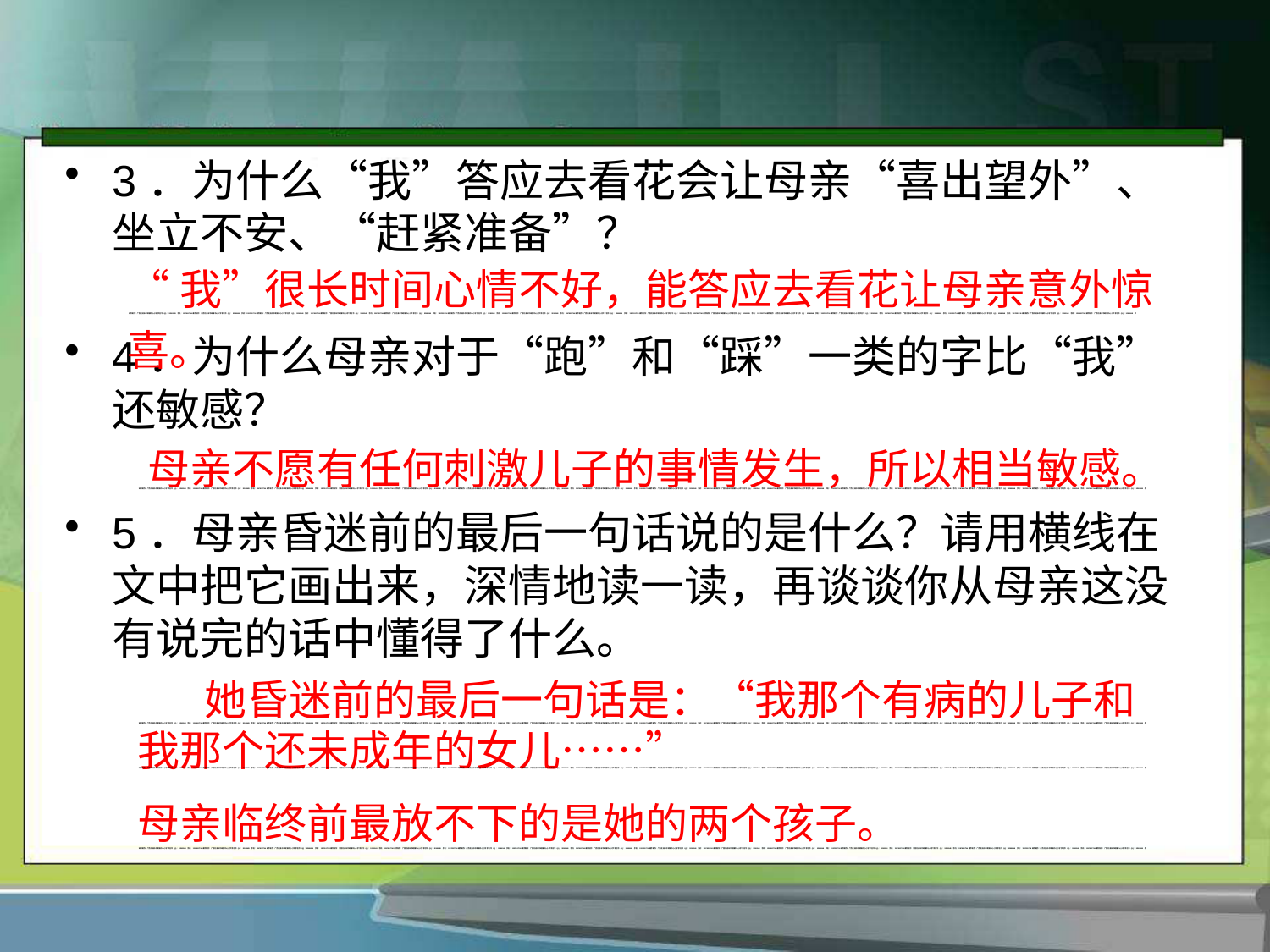

3．为什么“我”答应去看花会让母亲“喜出望外”、坐立不安、“赶紧准备”？

4．为什么母亲对于“跑”和“踩”一类的字比“我”还敏感？

5．母亲昏迷前的最后一句话说的是什么？请用横线在文中把它画出来，深情地读一读，再谈谈你从母亲这没有说完的话中懂得了什么。
“我”很长时间心情不好，能答应去看花让母亲意外惊喜。
课件制作：广西北流市平政镇中心小学 李巨华 QQ：52989548   手机：13978517744课件制作：广西北流市平政镇中心小学 李巨华 QQ：52989548   手机：13978517744课件制作：广西北流市平政镇中心小学 李巨华 QQ：52989548   手机：13978517744课件制作：广西北流市平政镇中心小学 李巨华 QQ：52989548   手机：13978517744课件制作：广西北流市平政镇中心小学 李巨华 QQ：52989548   手机：13978517744课件制作：广西北流市平政镇中心小学 李巨华 QQ：52989548   手机：13978517744课件制作：广西北流市平政镇中心小学 李巨华 QQ：52989548   手机：13978517744课件制作：广西北流市平政镇中心小学 李巨华 QQ：52989548   手机：13978517744课件制作：广西北流市平政镇中心小学 李巨华 QQ：52989548   手机：13978517744课件制作：广西北流市平政镇中心小学 李巨华 QQ：52989548   手机：13978517744课件制作：广西北流市平政镇中心小学 李巨华 QQ：52989548   手机：13978517744课件制作：广西北流市平政镇中心小学 李巨华 QQ：52989548   手机：13978517744课件制作：广西北流市平政镇中心小学 李巨华 QQ：52989548   手机：13978517744课件制作：广西北流市平政镇中心小学 李巨华 QQ：52989548   手机：13978517744课件制作：广西北流市平政镇中心小学 李巨华 QQ：52989548   手机：13978517744课件制作：广西北流市平政镇中心小学 李巨华 QQ：52989548   手
母亲不愿有任何刺激儿子的事情发生，所以相当敏感。
课件制作：广西北流市平政镇中心小学 李巨华 QQ：52989548   手机：13978517744课件制作：广西北流市平政镇中心小学 李巨华 QQ：52989548   手机：13978517744课件制作：广西北流市平政镇中心小学 李巨华 QQ：52989548   手机：13978517744课件制作：广西北流市平政镇中心小学 李巨华 QQ：52989548   手机：13978517744课件制作：广西北流市平政镇中心小学 李巨华 QQ：52989548   手机：13978517744课件制作：广西北流市平政镇中心小学 李巨华 QQ：52989548   手机：13978517744课件制作：广西北流市平政镇中心小学 李巨华 QQ：52989548   手机：13978517744课件制作：广西北流市平政镇中心小学 李巨华 QQ：52989548   手机：13978517744课件制作：广西北流市平政镇中心小学 李巨华 QQ：52989548   手机：13978517744课件制作：广西北流市平政镇中心小学 李巨华 QQ：52989548   手机：13978517744课件制作：广西北流市平政镇中心小学 李巨华 QQ：52989548   手机：13978517744课件制作：广西北流市平政镇中心小学 李巨华 QQ：52989548   手机：13978517744课件制作：广西北流市平政镇中心小学 李巨华 QQ：52989548   手机：13978517744课件制作：广西北流市平政镇中心小学 李巨华 QQ：52989548   手机：13978517744课件制作：广西北流市平政镇中心小学 李巨华 QQ：52989548   手机：13978517744课件制作：广西北流市平政镇中心小学 李巨华 QQ：52989548   手
      她昏迷前的最后一句话是：“我那个有病的儿子和我那个还未成年的女儿……”
课件制作：广西北流市平政镇中心小学 李巨华 QQ：52989548   手机：13978517744课件制作：广西北流市平政镇中心小学 李巨华 QQ：52989548   手机：13978517744课件制作：广西北流市平政镇中心小学 李巨华 QQ：52989548   手机：13978517744课件制作：广西北流市平政镇中心小学 李巨华 QQ：52989548   手机：13978517744课件制作：广西北流市平政镇中心小学 李巨华 QQ：52989548   手机：13978517744课件制作：广西北流市平政镇中心小学 李巨华 QQ：52989548   手机：13978517744课件制作：广西北流市平政镇中心小学 李巨华 QQ：52989548   手机：13978517744课件制作：广西北流市平政镇中心小学 李巨华 QQ：52989548   手机：13978517744课件制作：广西北流市平政镇中心小学 李巨华 QQ：52989548   手机：13978517744课件制作：广西北流市平政镇中心小学 李巨华 QQ：52989548   手机：13978517744课件制作：广西北流市平政镇中心小学 李巨华 QQ：52989548   手机：13978517744课件制作：广西北流市平政镇中心小学 李巨华 QQ：52989548   手机：13978517744课件制作：广西北流市平政镇中心小学 李巨华 QQ：52989548   手机：13978517744课件制作：广西北流市平政镇中心小学 李巨华 QQ：52989548   手机：13978517744课件制作：广西北流市平政镇中心小学 李巨华 QQ：52989548   手机：13978517744课件制作：广西北流市平政镇中心小学 李巨华 QQ：52989548   手
课件制作：广西北流市平政镇中心小学 李巨华 QQ：52989548   手机：13978517744课件制作：广西北流市平政镇中心小学 李巨华 QQ：52989548   手机：13978517744课件制作：广西北流市平政镇中心小学 李巨华 QQ：52989548   手机：13978517744课件制作：广西北流市平政镇中心小学 李巨华 QQ：52989548   手机：13978517744课件制作：广西北流市平政镇中心小学 李巨华 QQ：52989548   手机：13978517744课件制作：广西北流市平政镇中心小学 李巨华 QQ：52989548   手机：13978517744课件制作：广西北流市平政镇中心小学 李巨华 QQ：52989548   手机：13978517744课件制作：广西北流市平政镇中心小学 李巨华 QQ：52989548   手机：13978517744课件制作：广西北流市平政镇中心小学 李巨华 QQ：52989548   手机：13978517744课件制作：广西北流市平政镇中心小学 李巨华 QQ：52989548   手机：13978517744课件制作：广西北流市平政镇中心小学 李巨华 QQ：52989548   手机：13978517744课件制作：广西北流市平政镇中心小学 李巨华 QQ：52989548   手机：13978517744课件制作：广西北流市平政镇中心小学 李巨华 QQ：52989548   手机：13978517744课件制作：广西北流市平政镇中心小学 李巨华 QQ：52989548   手机：13978517744课件制作：广西北流市平政镇中心小学 李巨华 QQ：52989548   手机：13978517744课件制作：广西北流市平政镇中心小学 李巨华 QQ：52989548   手
母亲临终前最放不下的是她的两个孩子。
课件制作：广西北流市平政镇中心小学 李巨华 QQ：52989548   手机：13978517744课件制作：广西北流市平政镇中心小学 李巨华 QQ：52989548   手机：13978517744课件制作：广西北流市平政镇中心小学 李巨华 QQ：52989548   手机：13978517744课件制作：广西北流市平政镇中心小学 李巨华 QQ：52989548   手机：13978517744课件制作：广西北流市平政镇中心小学 李巨华 QQ：52989548   手机：13978517744课件制作：广西北流市平政镇中心小学 李巨华 QQ：52989548   手机：13978517744课件制作：广西北流市平政镇中心小学 李巨华 QQ：52989548   手机：13978517744课件制作：广西北流市平政镇中心小学 李巨华 QQ：52989548   手机：13978517744课件制作：广西北流市平政镇中心小学 李巨华 QQ：52989548   手机：13978517744课件制作：广西北流市平政镇中心小学 李巨华 QQ：52989548   手机：13978517744课件制作：广西北流市平政镇中心小学 李巨华 QQ：52989548   手机：13978517744课件制作：广西北流市平政镇中心小学 李巨华 QQ：52989548   手机：13978517744课件制作：广西北流市平政镇中心小学 李巨华 QQ：52989548   手机：13978517744课件制作：广西北流市平政镇中心小学 李巨华 QQ：52989548   手机：13978517744课件制作：广西北流市平政镇中心小学 李巨华 QQ：52989548   手机：13978517744课件制作：广西北流市平政镇中心小学 李巨华 QQ：52989548   手